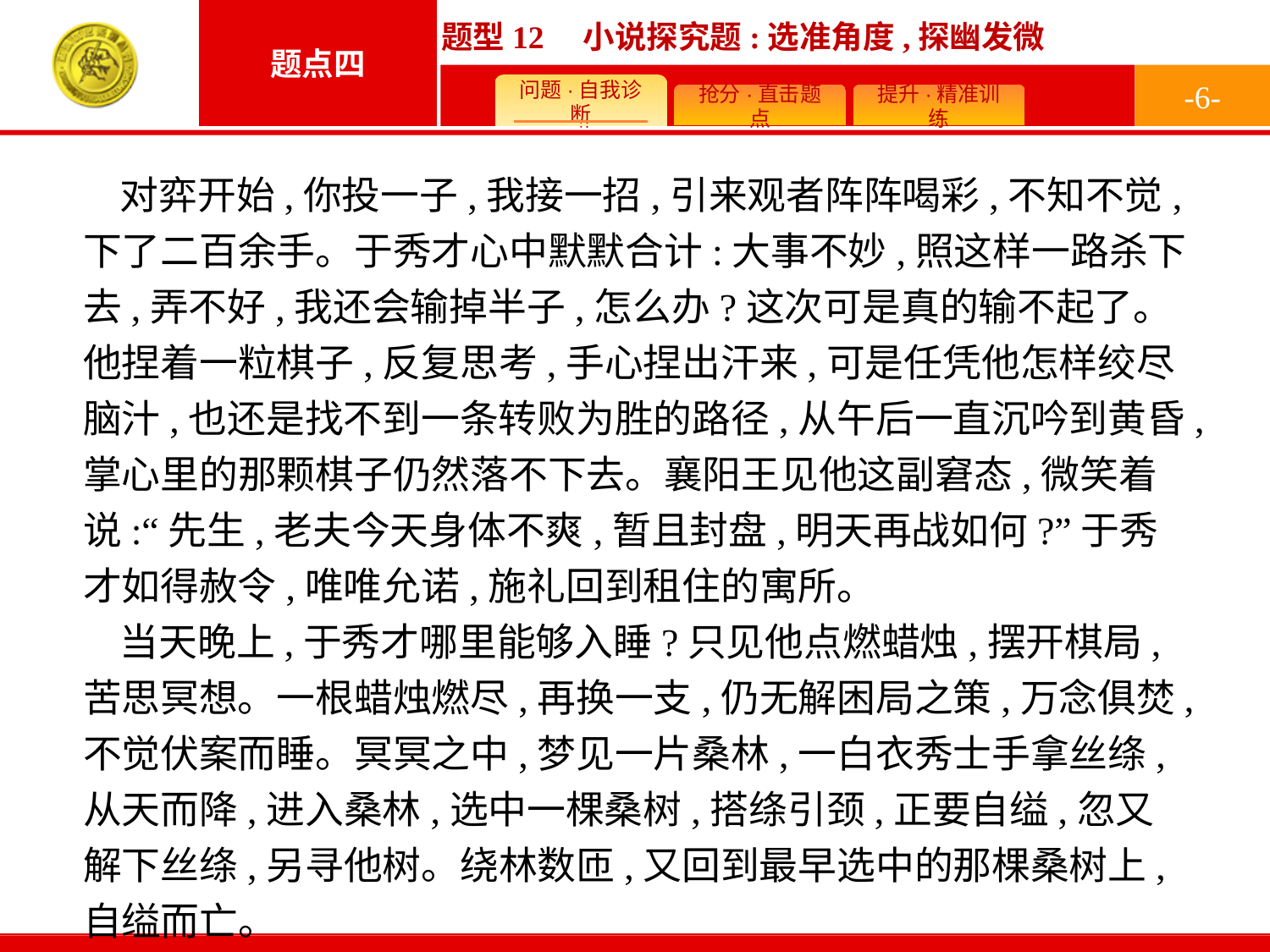

-6-
对弈开始,你投一子,我接一招,引来观者阵阵喝彩,不知不觉,下了二百余手。于秀才心中默默合计:大事不妙,照这样一路杀下去,弄不好,我还会输掉半子,怎么办?这次可是真的输不起了。他捏着一粒棋子,反复思考,手心捏出汗来,可是任凭他怎样绞尽脑汁,也还是找不到一条转败为胜的路径,从午后一直沉吟到黄昏,掌心里的那颗棋子仍然落不下去。襄阳王见他这副窘态,微笑着说:“先生,老夫今天身体不爽,暂且封盘,明天再战如何?”于秀才如得赦令,唯唯允诺,施礼回到租住的寓所。
当天晚上,于秀才哪里能够入睡?只见他点燃蜡烛,摆开棋局,苦思冥想。一根蜡烛燃尽,再换一支,仍无解困局之策,万念俱焚,不觉伏案而睡。冥冥之中,梦见一片桑林,一白衣秀士手拿丝绦,从天而降,进入桑林,选中一棵桑树,搭绦引颈,正要自缢,忽又解下丝绦,另寻他树。绕林数匝,又回到最早选中的那棵桑树上,自缢而亡。